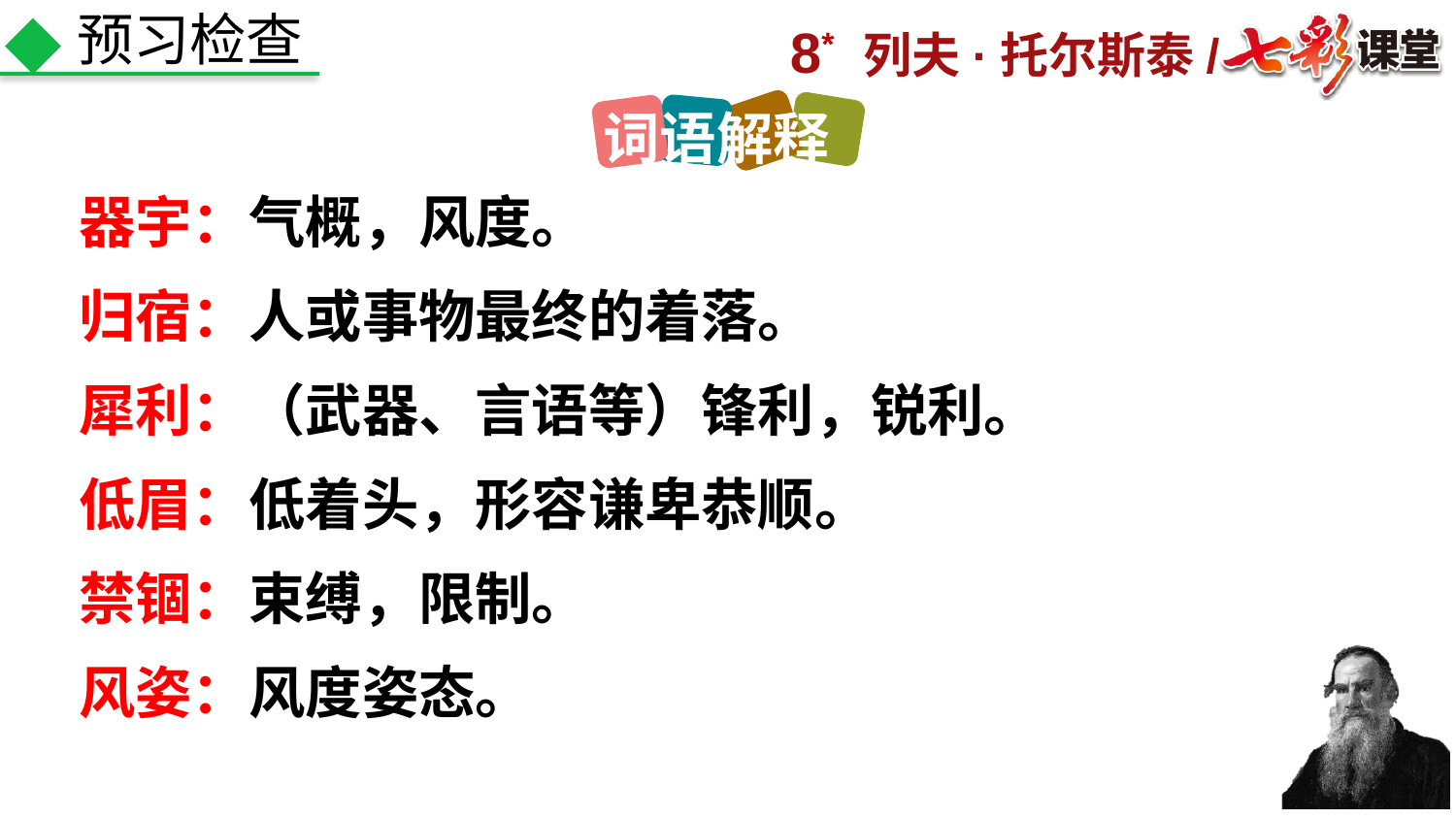

预习检查

词语解释

气概，风度。
器宇：
归宿：
人或事物最终的着落。
犀利：
（武器、言语等）锋利，锐利。
低着头，形容谦卑恭顺。
低眉：
禁锢：
束缚，限制。
风姿：
风度姿态。